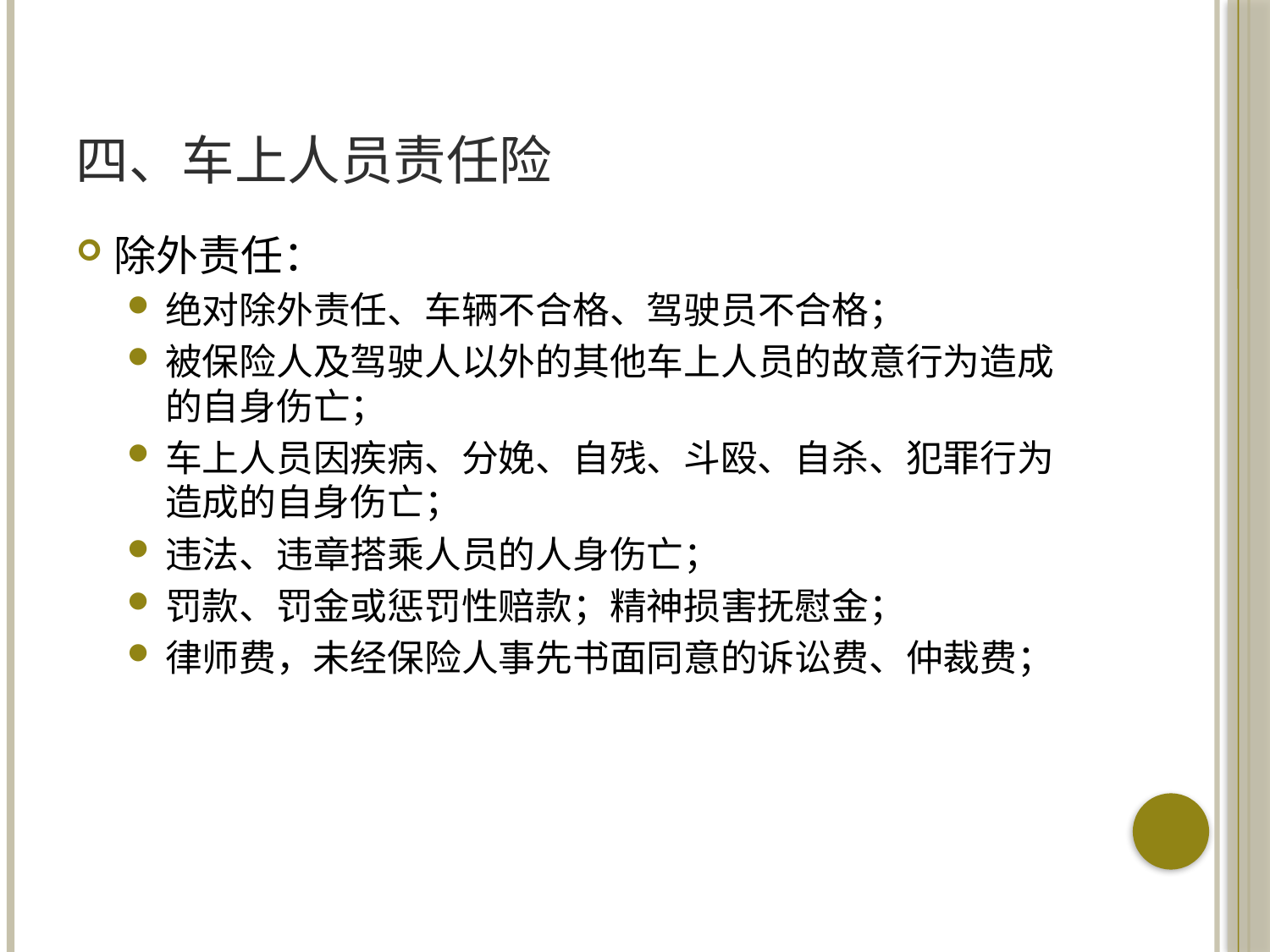

# 四、车上人员责任险
除外责任：
绝对除外责任、车辆不合格、驾驶员不合格；
被保险人及驾驶人以外的其他车上人员的故意行为造成的自身伤亡；
车上人员因疾病、分娩、自残、斗殴、自杀、犯罪行为造成的自身伤亡；
违法、违章搭乘人员的人身伤亡；
罚款、罚金或惩罚性赔款；精神损害抚慰金；
律师费，未经保险人事先书面同意的诉讼费、仲裁费；